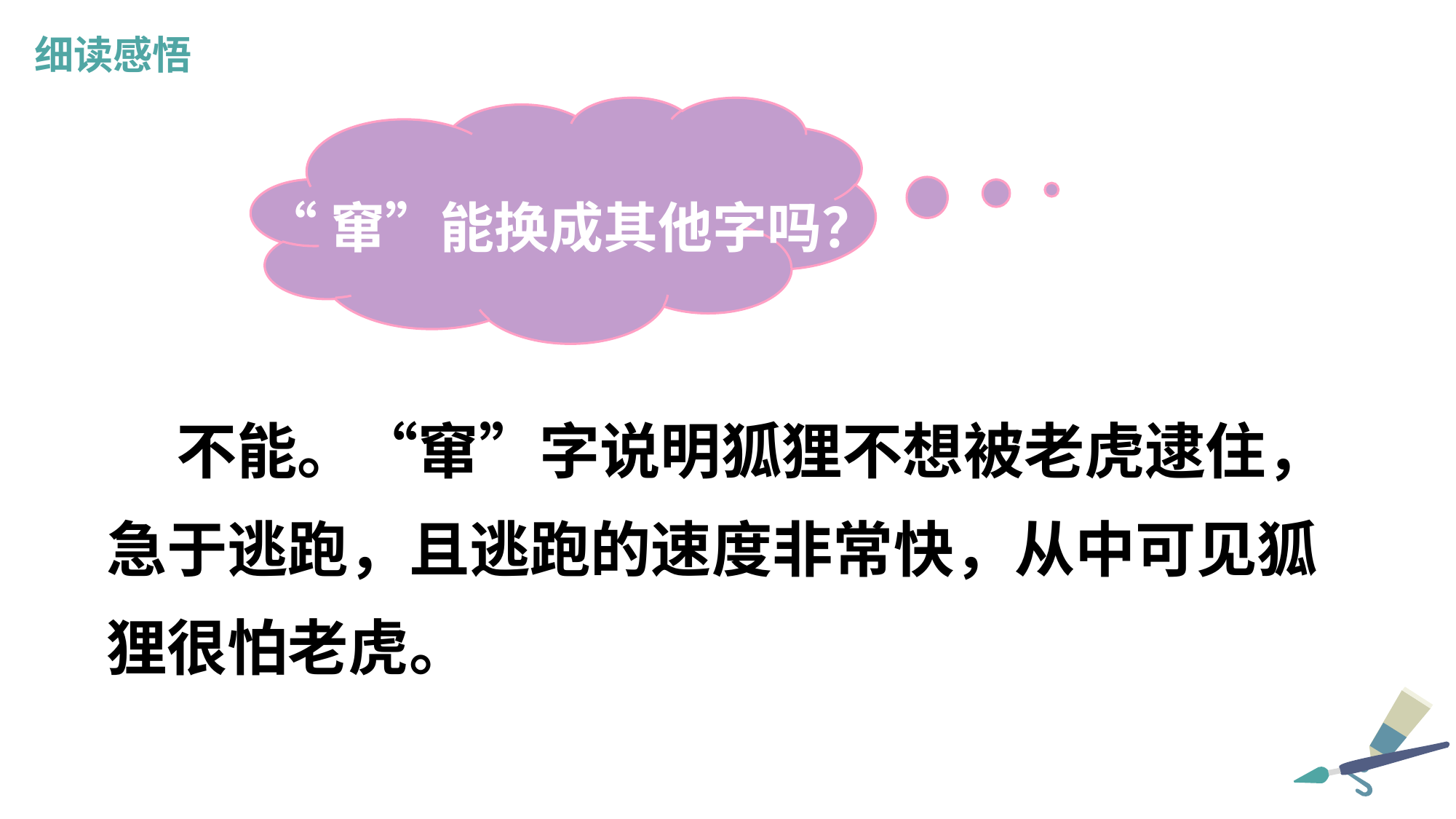

细读感悟

“窜”能换成其他字吗？
    不能。“窜”字说明狐狸不想被老虎逮住，急于逃跑，且逃跑的速度非常快，从中可见狐狸很怕老虎。